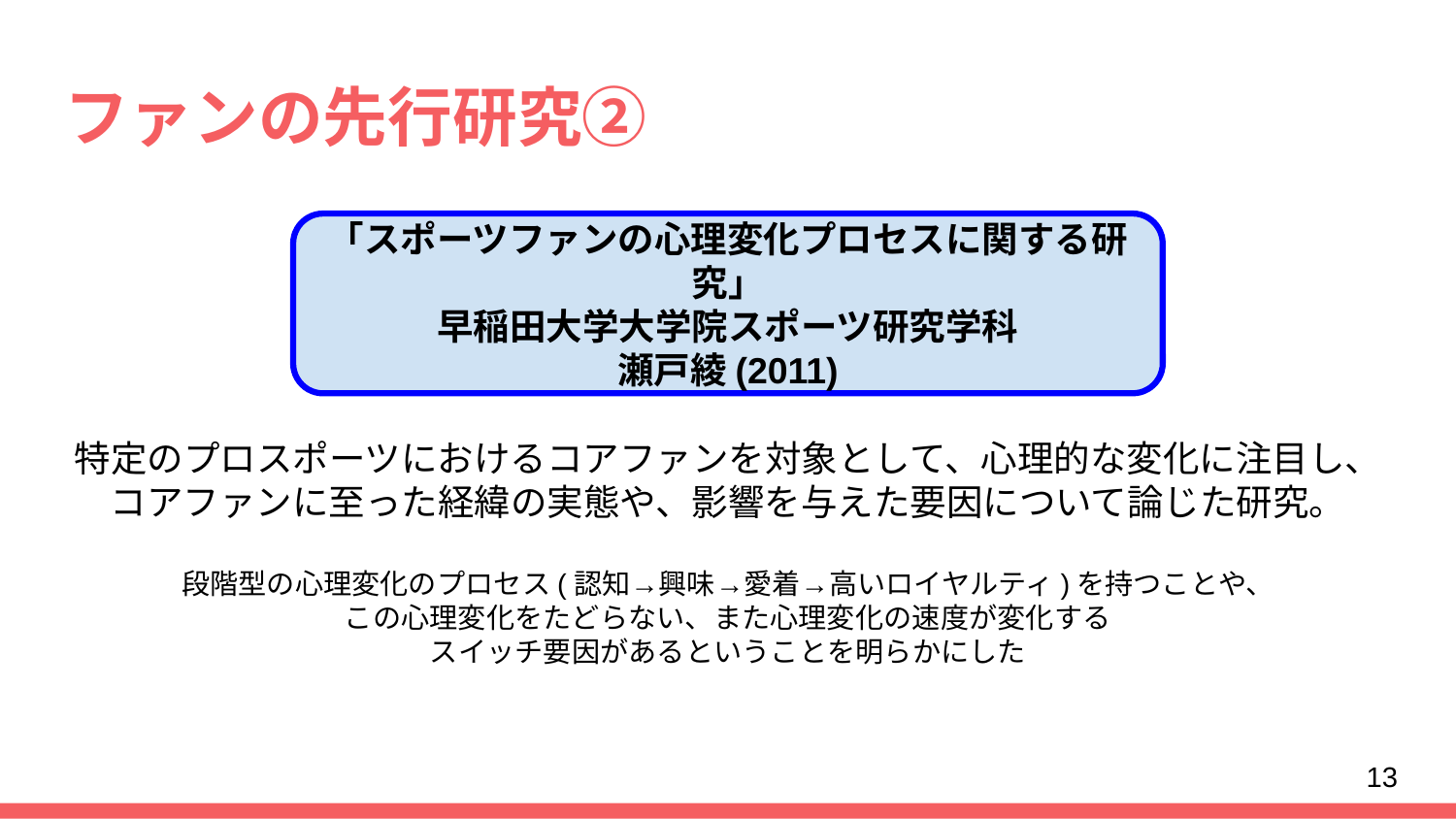

# ファンの先行研究②

特定のプロスポーツにおけるコアファンを対象として、心理的な変化に注目し、
コアファンに至った経緯の実態や、影響を与えた要因について論じた研究。

段階型の心理変化のプロセス(認知→興味→愛着→高いロイヤルティ)を持つことや、
この心理変化をたどらない、また心理変化の速度が変化する
スイッチ要因があるということを明らかにした

「スポーツファンの心理変化プロセスに関する研究」
早稲田大学大学院スポーツ研究学科
瀬戸綾(2011)
13